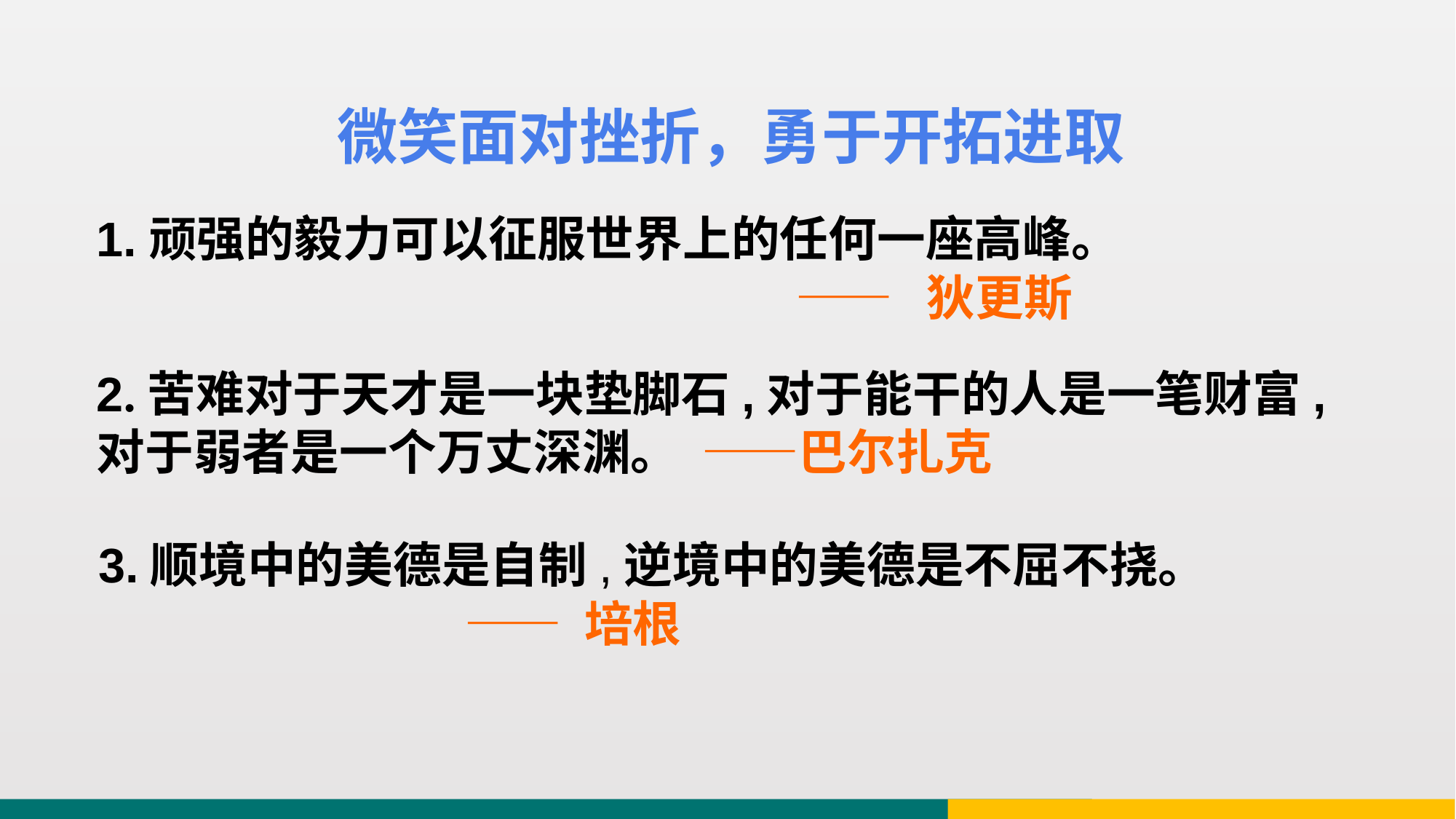

微笑面对挫折，勇于开拓进取
1.顽强的毅力可以征服世界上的任何一座高峰。
                                                               ——  狄更斯
2.苦难对于天才是一块垫脚石,对于能干的人是一笔财富,对于弱者是一个万丈深渊。  ——巴尔扎克
3.顺境中的美德是自制,逆境中的美德是不屈不挠。
                                 —— 培根